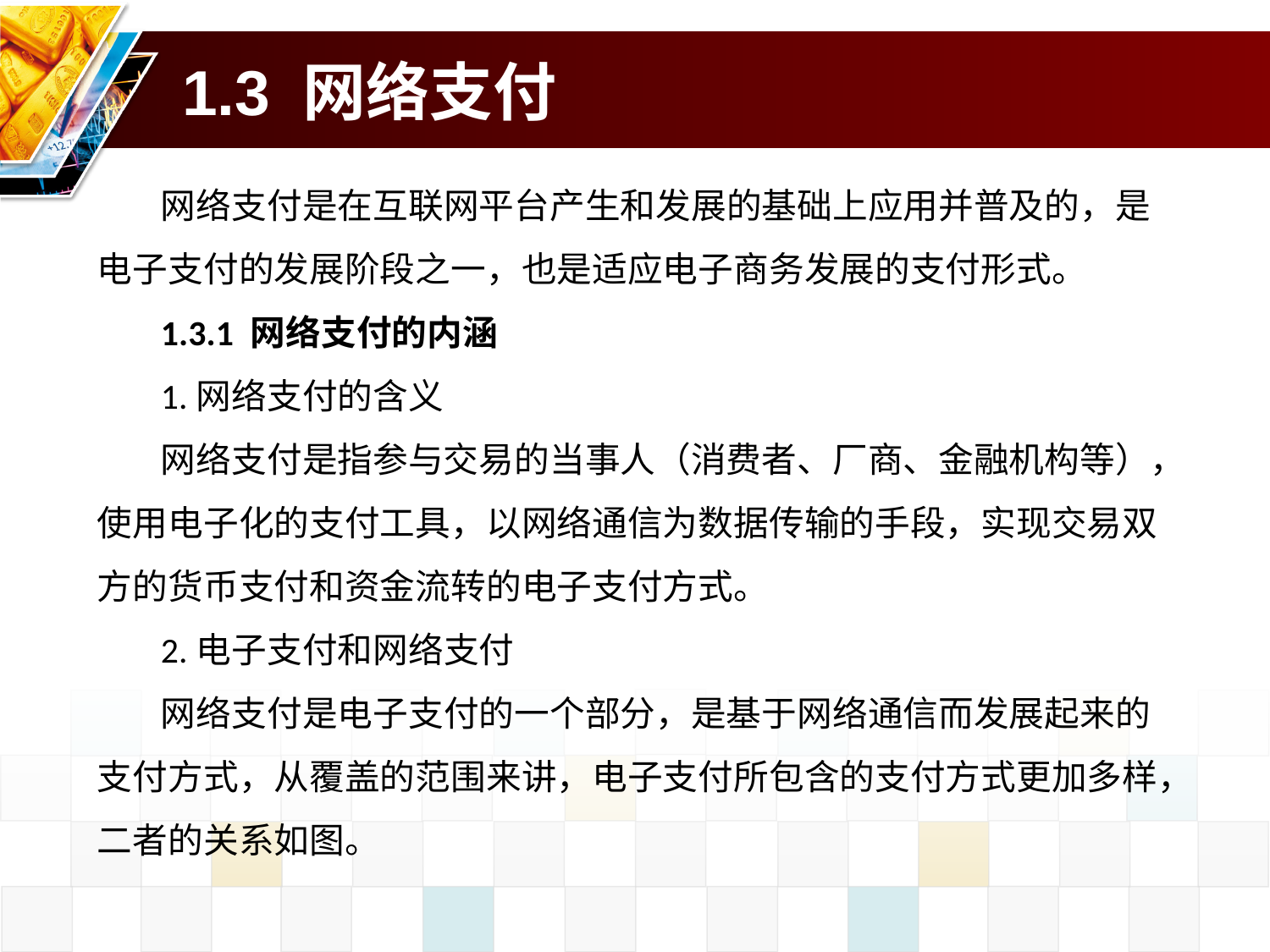

# 1.3 网络支付
网络支付是在互联网平台产生和发展的基础上应用并普及的，是电子支付的发展阶段之一，也是适应电子商务发展的支付形式。
1.3.1 网络支付的内涵
1.网络支付的含义
网络支付是指参与交易的当事人（消费者、厂商、金融机构等），使用电子化的支付工具，以网络通信为数据传输的手段，实现交易双方的货币支付和资金流转的电子支付方式。
2.电子支付和网络支付
网络支付是电子支付的一个部分，是基于网络通信而发展起来的支付方式，从覆盖的范围来讲，电子支付所包含的支付方式更加多样，二者的关系如图。